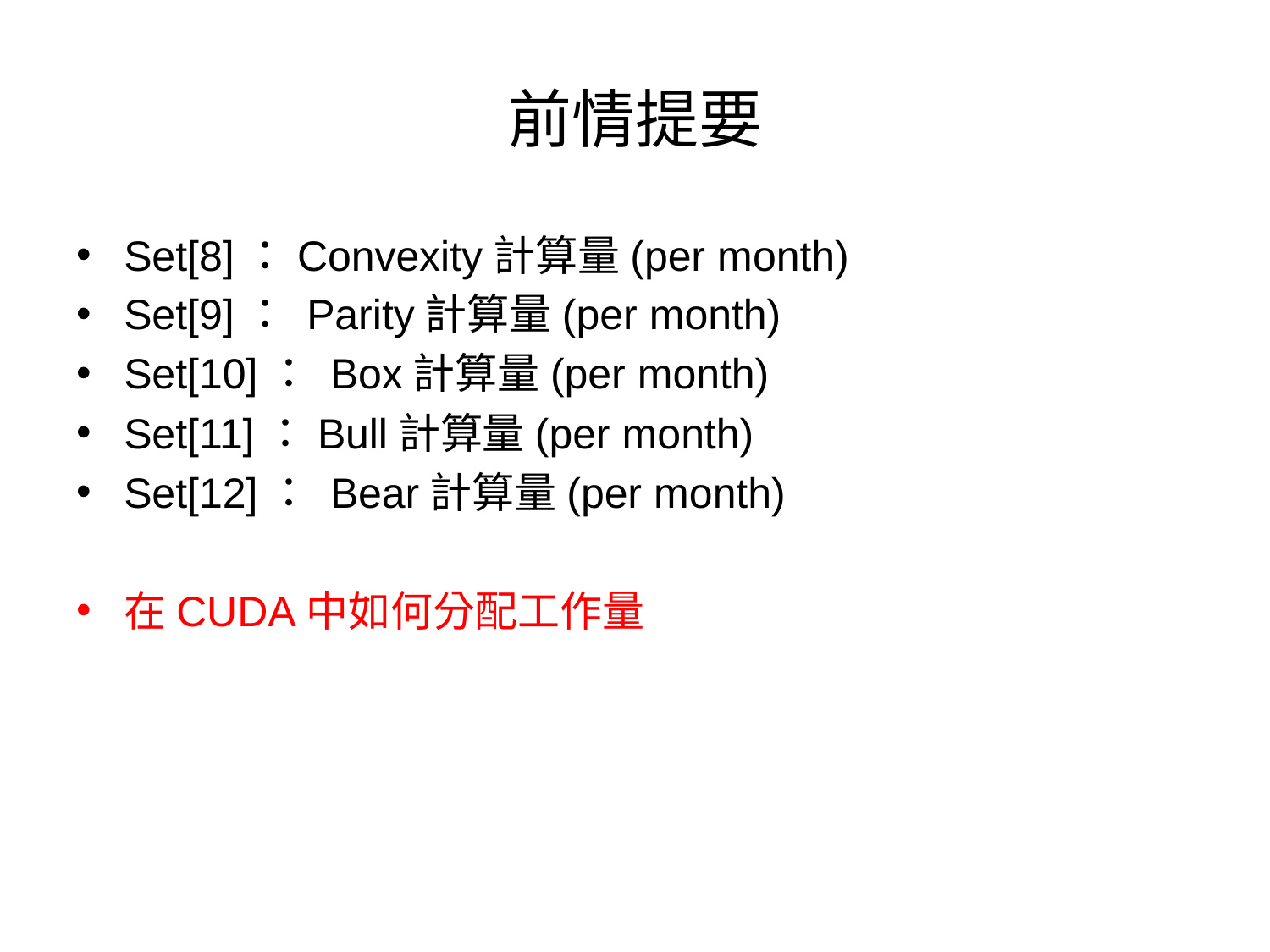

# 前情提要
Set[8]：Convexity計算量(per month)
Set[9]： Parity計算量(per month)
Set[10]： Box計算量(per month)
Set[11]：Bull計算量(per month)
Set[12]： Bear計算量(per month)

在CUDA中如何分配工作量